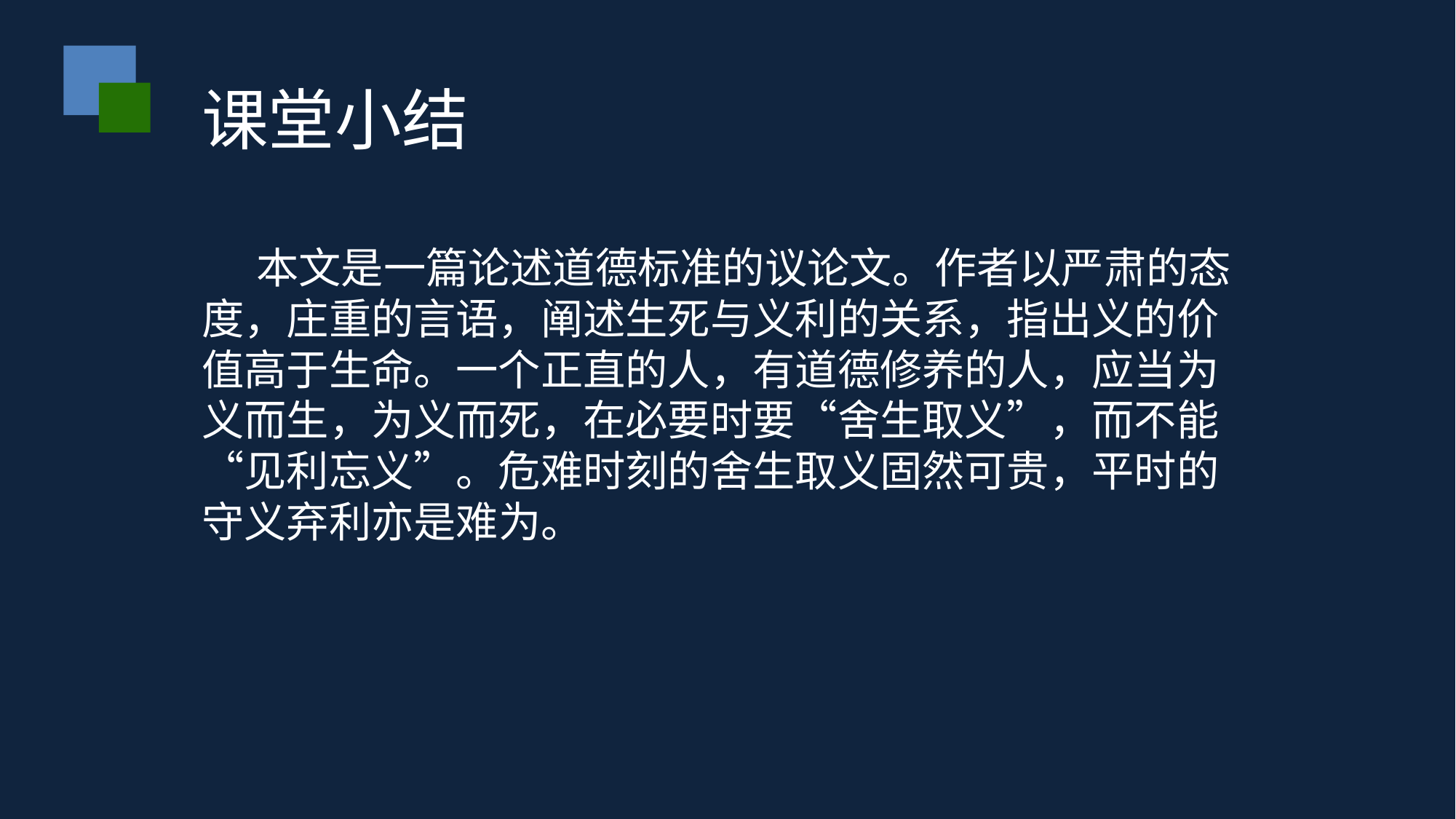

课堂小结
本文是一篇论述道德标准的议论文。作者以严肃的态度，庄重的言语，阐述生死与义利的关系，指出义的价值高于生命。一个正直的人，有道德修养的人，应当为义而生，为义而死，在必要时要“舍生取义”，而不能“见利忘义”。危难时刻的舍生取义固然可贵，平时的守义弃利亦是难为。